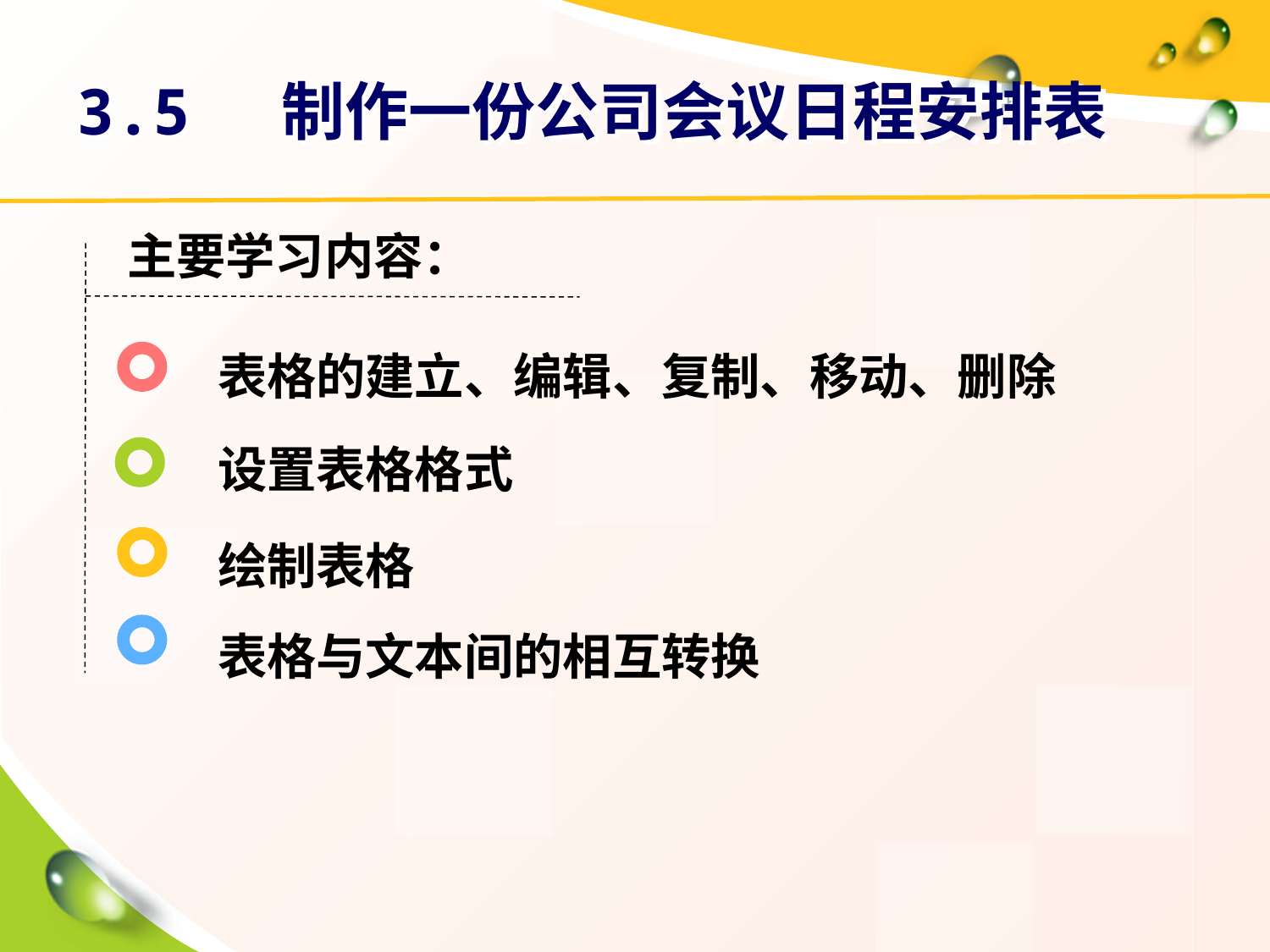

# 3.5  制作一份公司会议日程安排表

主要学习内容：

表格的建立、编辑、复制、移动、删除

设置表格格式

绘制表格

表格与文本间的相互转换